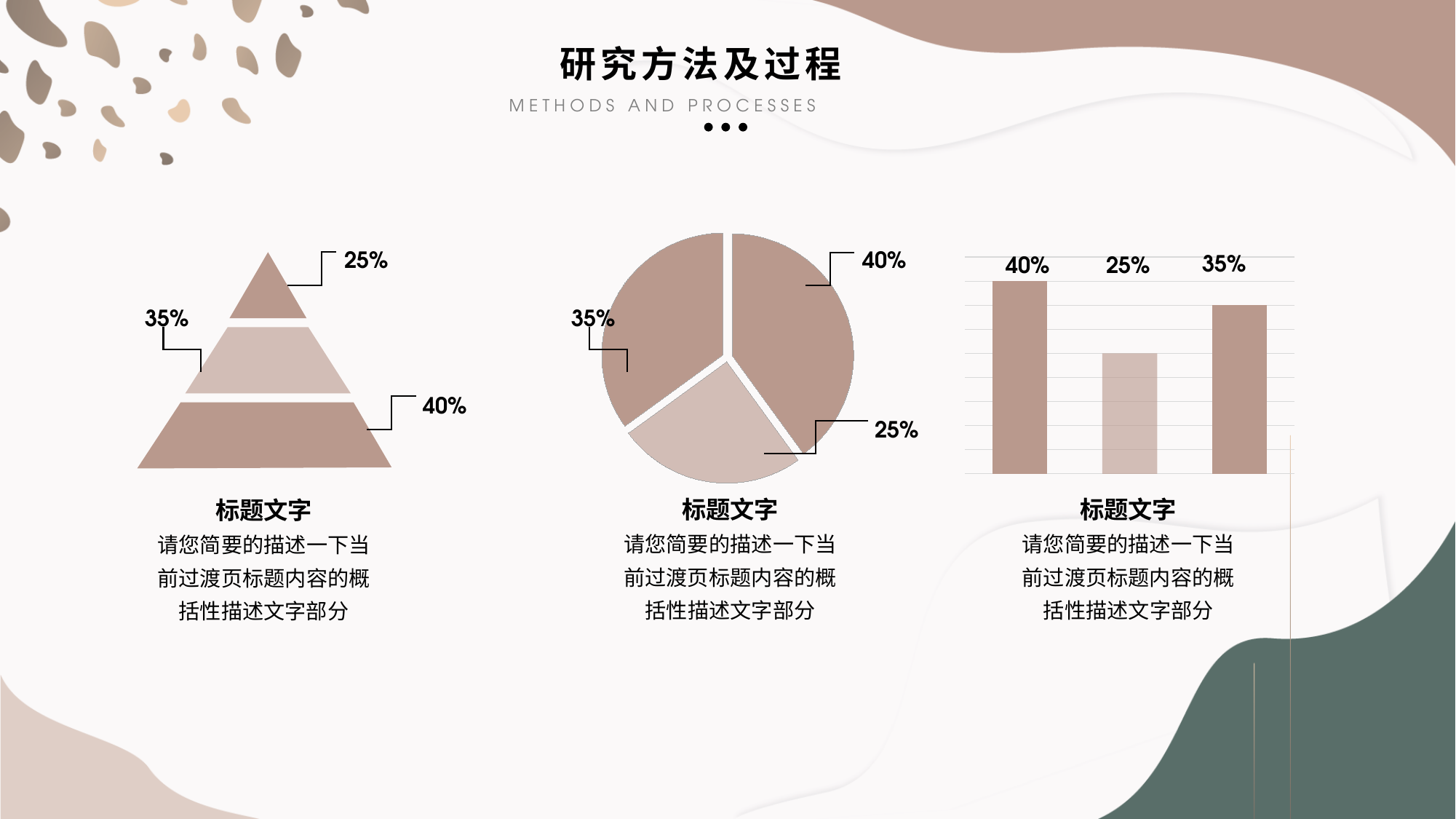

研究方法及过程
METHODS AND PROCESSES

### Chart

| Category | Sales |
|---|---|
| 1st Qtr | 40.0 |
| 2nd Qtr | 25.0 |
| 3rd Qtr | 35.0 |
25%
40%
35%
40%
25%

### Chart

| Category | Sales |
|---|---|
| 1st Qtr | 40.0 |
| 2nd Qtr | 25.0 |
| 3rd Qtr | 35.0 |
35%
35%

40%
25%

标题文字
请您简要的描述一下当前过渡页标题内容的概括性描述文字部分
标题文字
请您简要的描述一下当前过渡页标题内容的概括性描述文字部分
标题文字
请您简要的描述一下当前过渡页标题内容的概括性描述文字部分